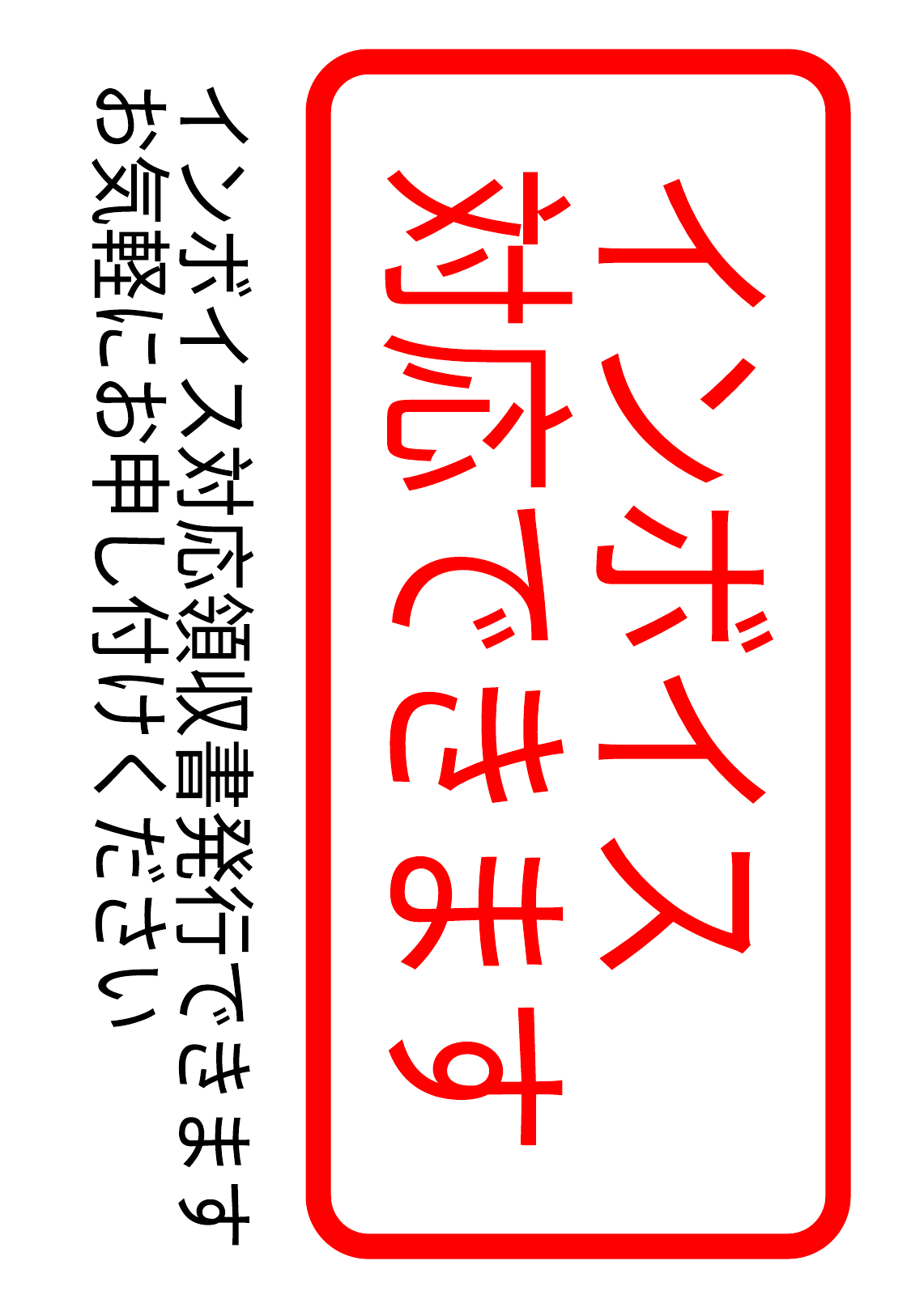

インボイス
対応できます
インボイス対応領収書発行できます
お気軽にお申し付けください